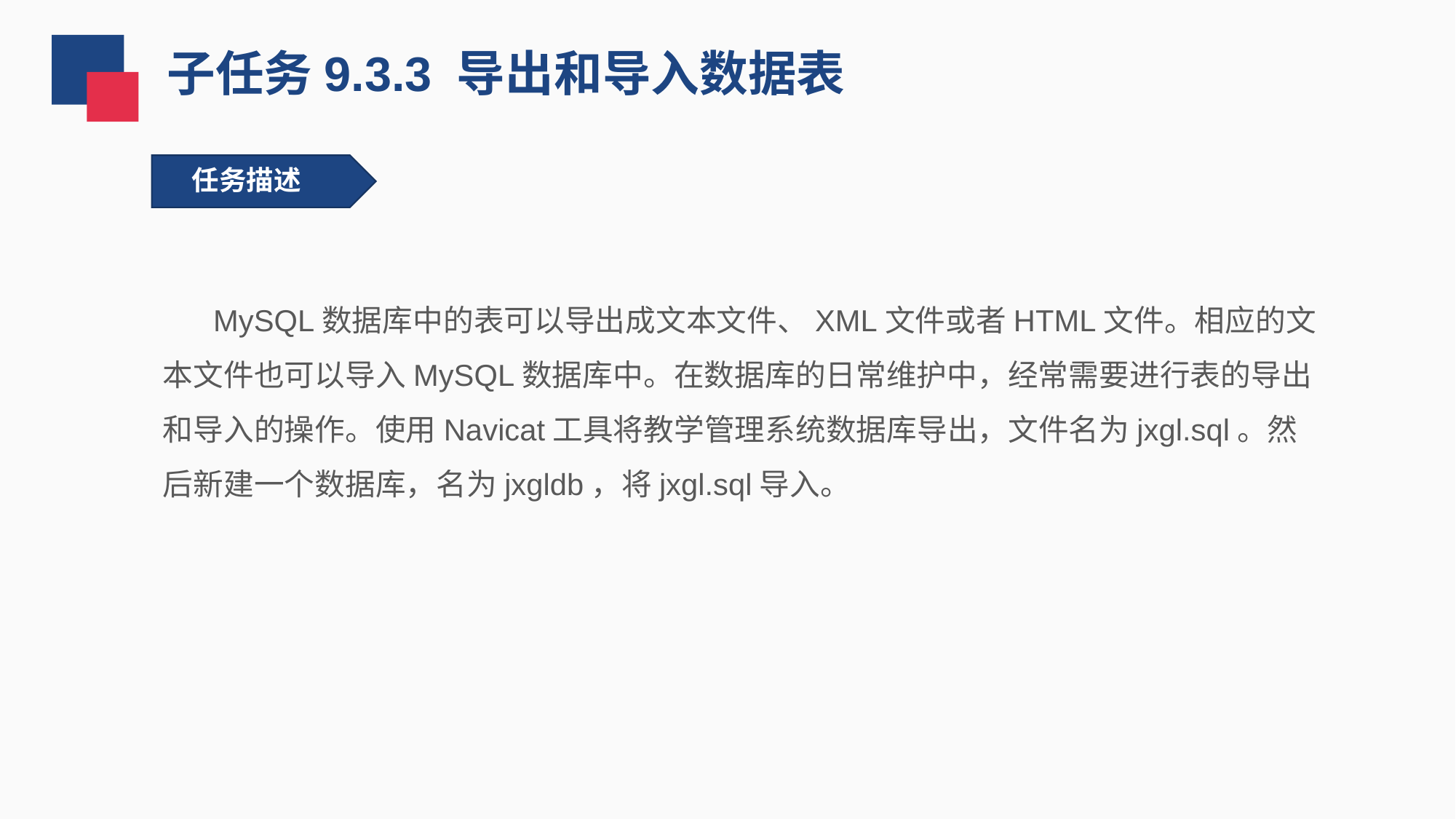

子任务9.3.3 导出和导入数据表

任务描述
      MySQL数据库中的表可以导出成文本文件、XML文件或者HTML文件。相应的文本文件也可以导入MySQL数据库中。在数据库的日常维护中，经常需要进行表的导出和导入的操作。使用Navicat工具将教学管理系统数据库导出，文件名为jxgl.sql。然后新建一个数据库，名为jxgldb，将jxgl.sql导入。